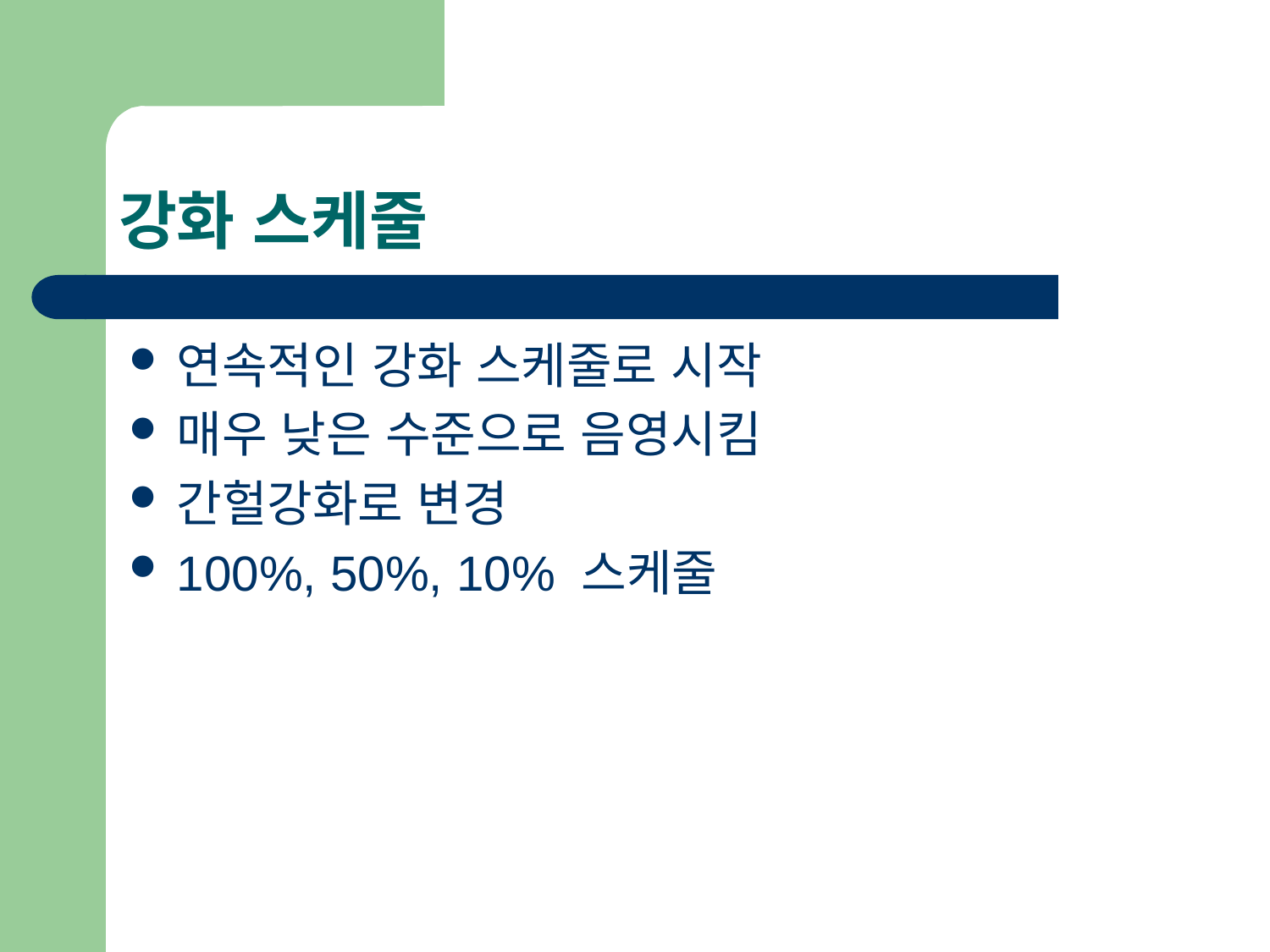

# 강화 스케줄
연속적인 강화 스케줄로 시작
매우 낮은 수준으로 음영시킴
간헐강화로 변경
100%, 50%, 10% 스케줄